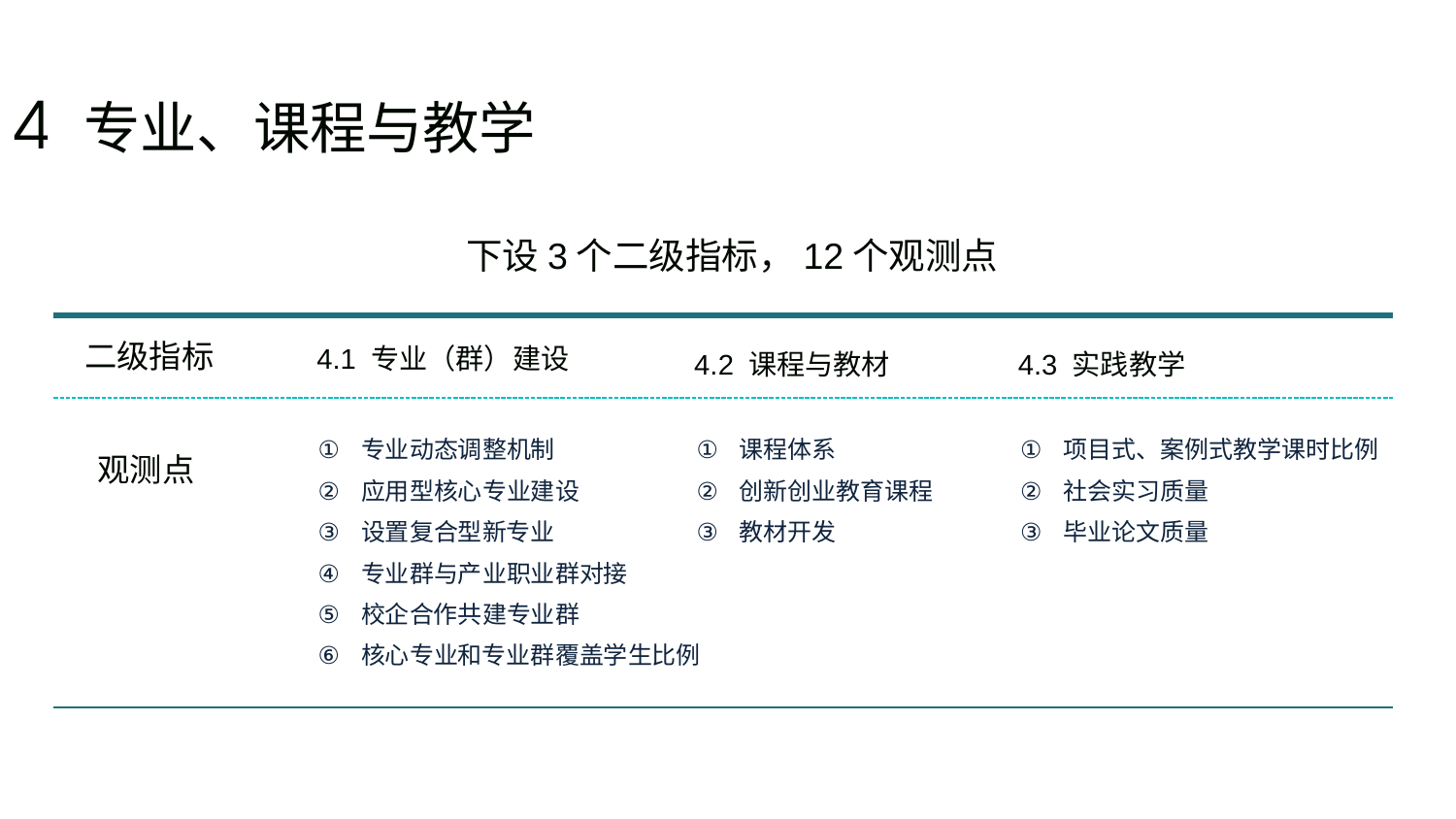

4 专业、课程与教学
下设3个二级指标，12个观测点
二级指标
4.1 专业（群）建设
4.2 课程与教材
4.3 实践教学
专业动态调整机制
应用型核心专业建设
设置复合型新专业
专业群与产业职业群对接
校企合作共建专业群
核心专业和专业群覆盖学生比例
课程体系
创新创业教育课程
教材开发
项目式、案例式教学课时比例
社会实习质量
毕业论文质量

观测点